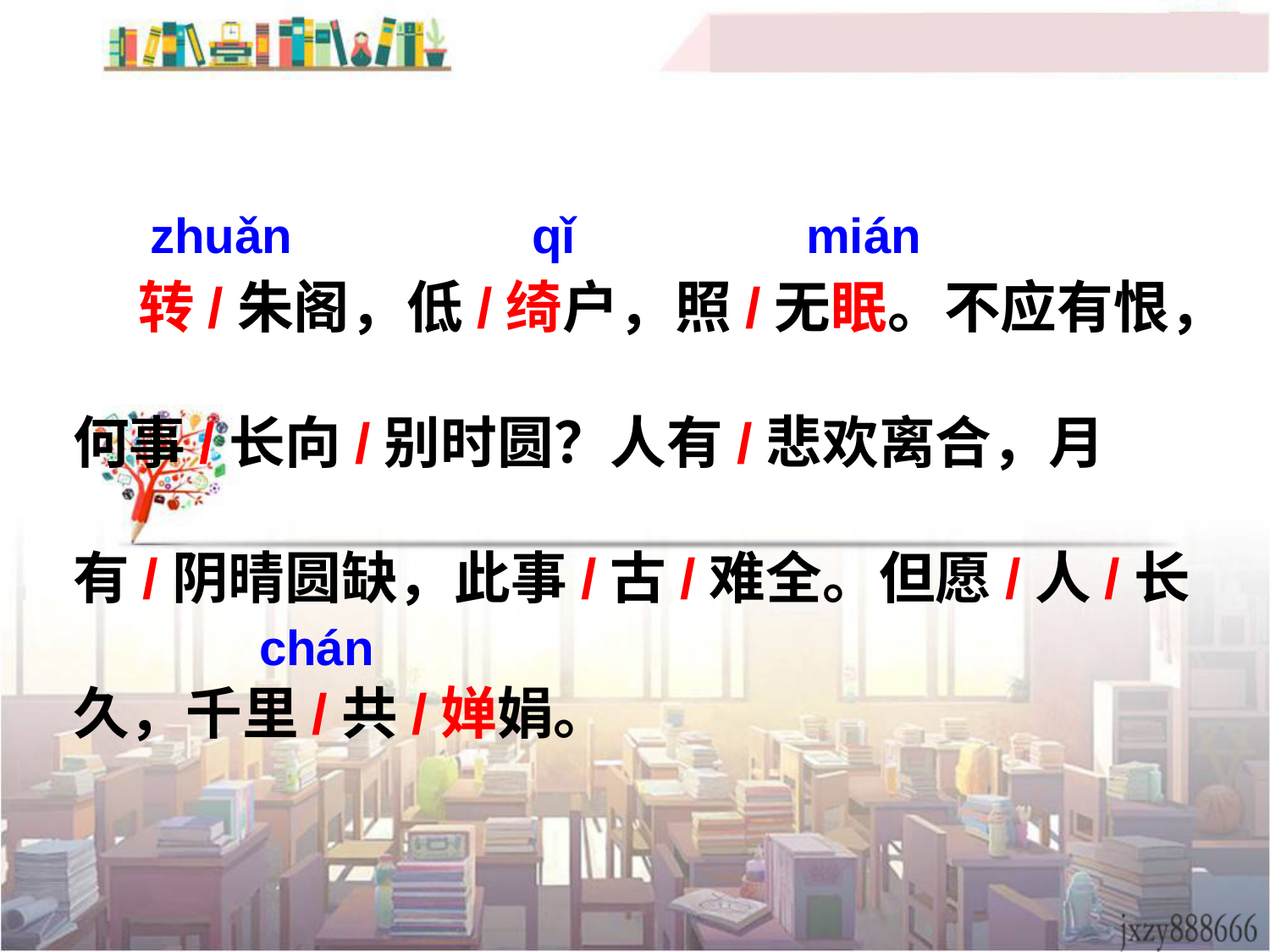

转/朱阁，低/绮户，照/无眠。不应有恨，何事/长向/别时圆？人有/悲欢离合，月有/阴晴圆缺，此事/古/难全。但愿/人/长久，千里/共/婵娟。
zhuǎn
qǐ
mián
chán